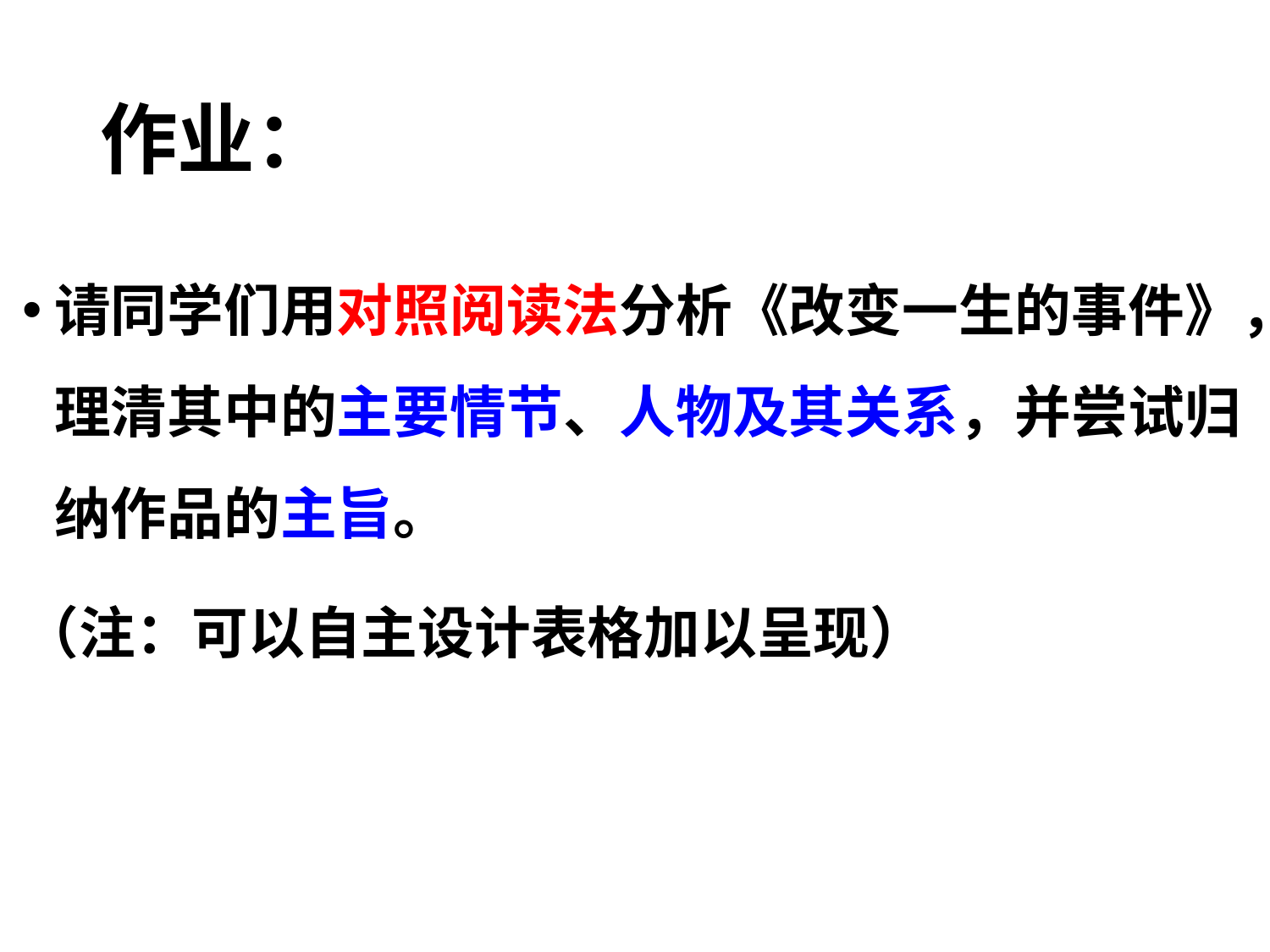

# 作业：
请同学们用对照阅读法分析《改变一生的事件》，理清其中的主要情节、人物及其关系，并尝试归纳作品的主旨。
（注：可以自主设计表格加以呈现）